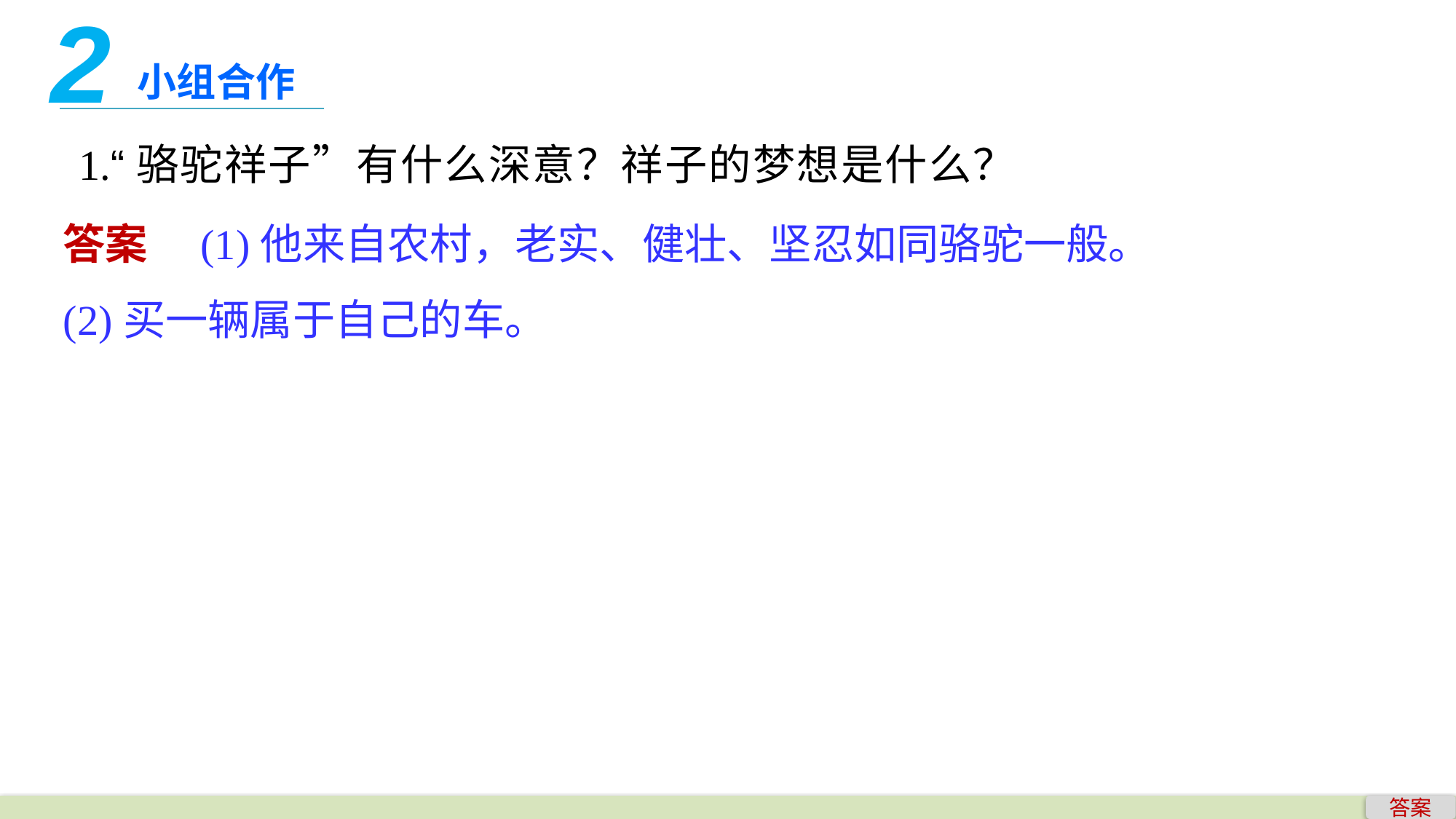

2
小组合作
1.“骆驼祥子”有什么深意？祥子的梦想是什么？
答案　(1)他来自农村，老实、健壮、坚忍如同骆驼一般。
(2)买一辆属于自己的车。
答案